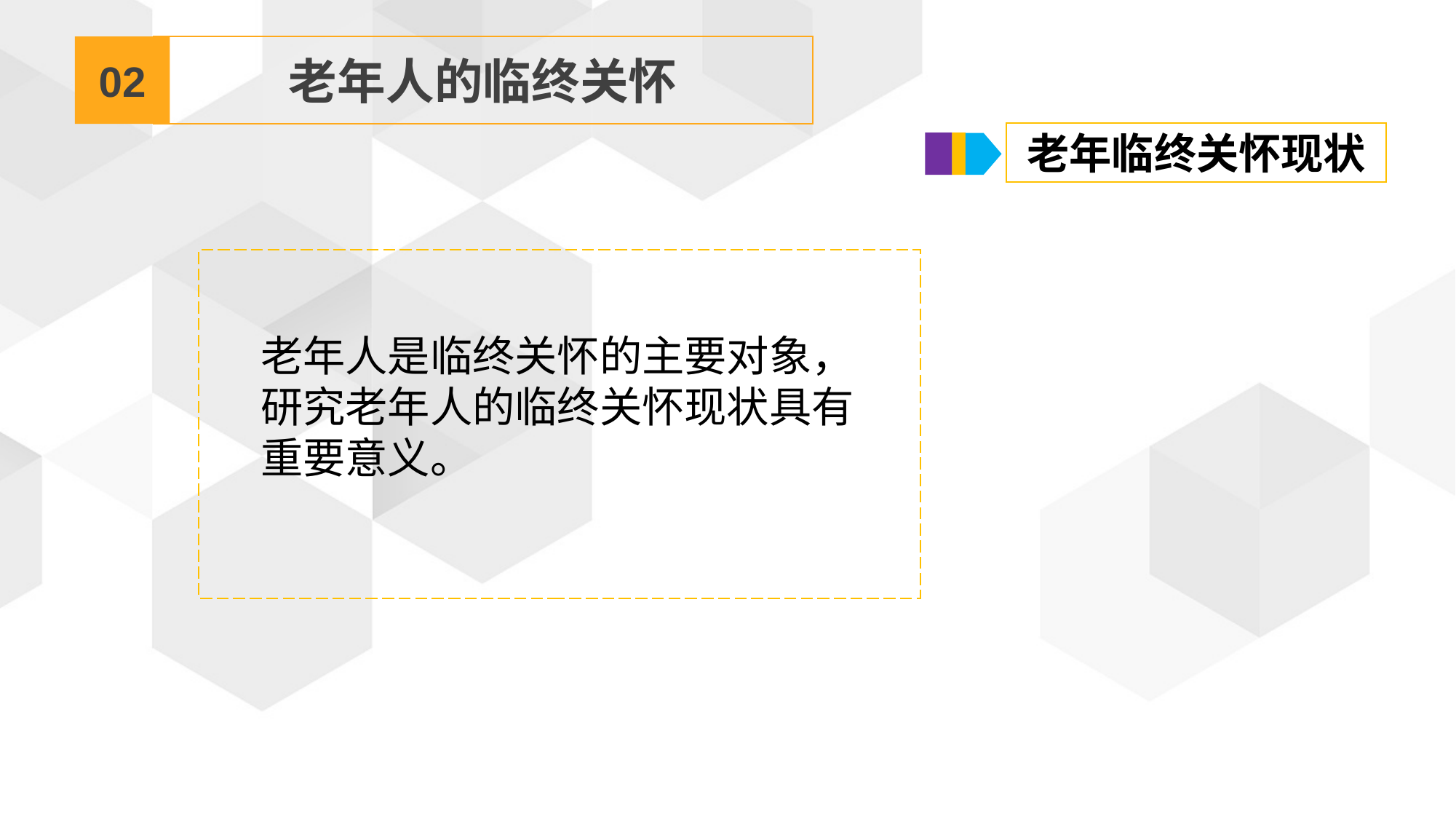

02
老年人的临终关怀
老年临终关怀现状

老年人是临终关怀的主要对象，研究老年人的临终关怀现状具有重要意义。